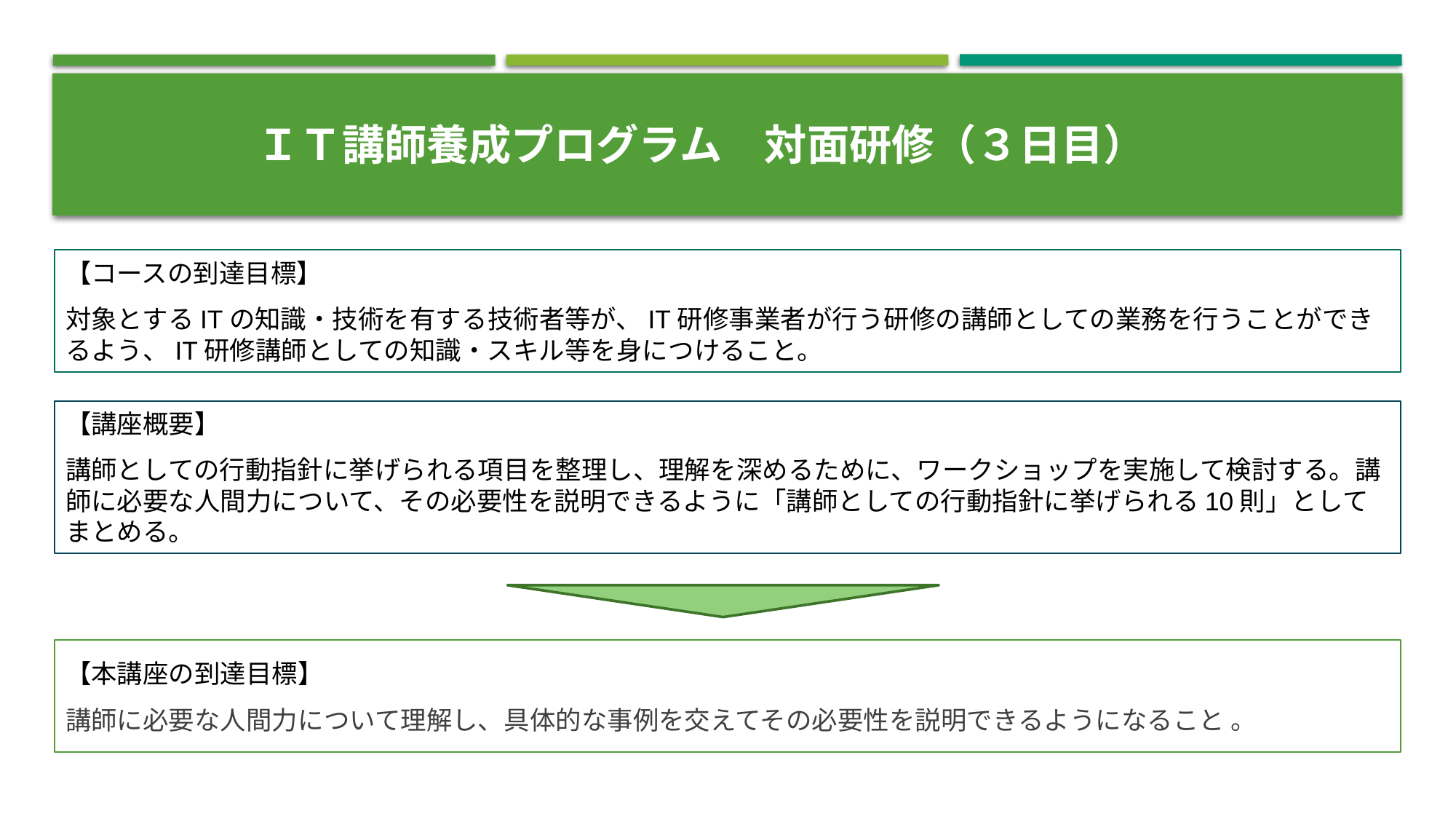

ＩＴ講師養成プログラム　対面研修（３日目）
【コースの到達目標】
対象とするITの知識・技術を有する技術者等が、IT研修事業者が行う研修の講師としての業務を行うことができるよう、IT研修講師としての知識・スキル等を身につけること。
【講座概要】
講師としての行動指針に挙げられる項目を整理し、理解を深めるために、ワークショップを実施して検討する。講師に必要な人間力について、その必要性を説明できるように「講師としての行動指針に挙げられる10則」としてまとめる。

【本講座の到達目標】
講師に必要な人間力について理解し、具体的な事例を交えてその必要性を説明できるようになること 。